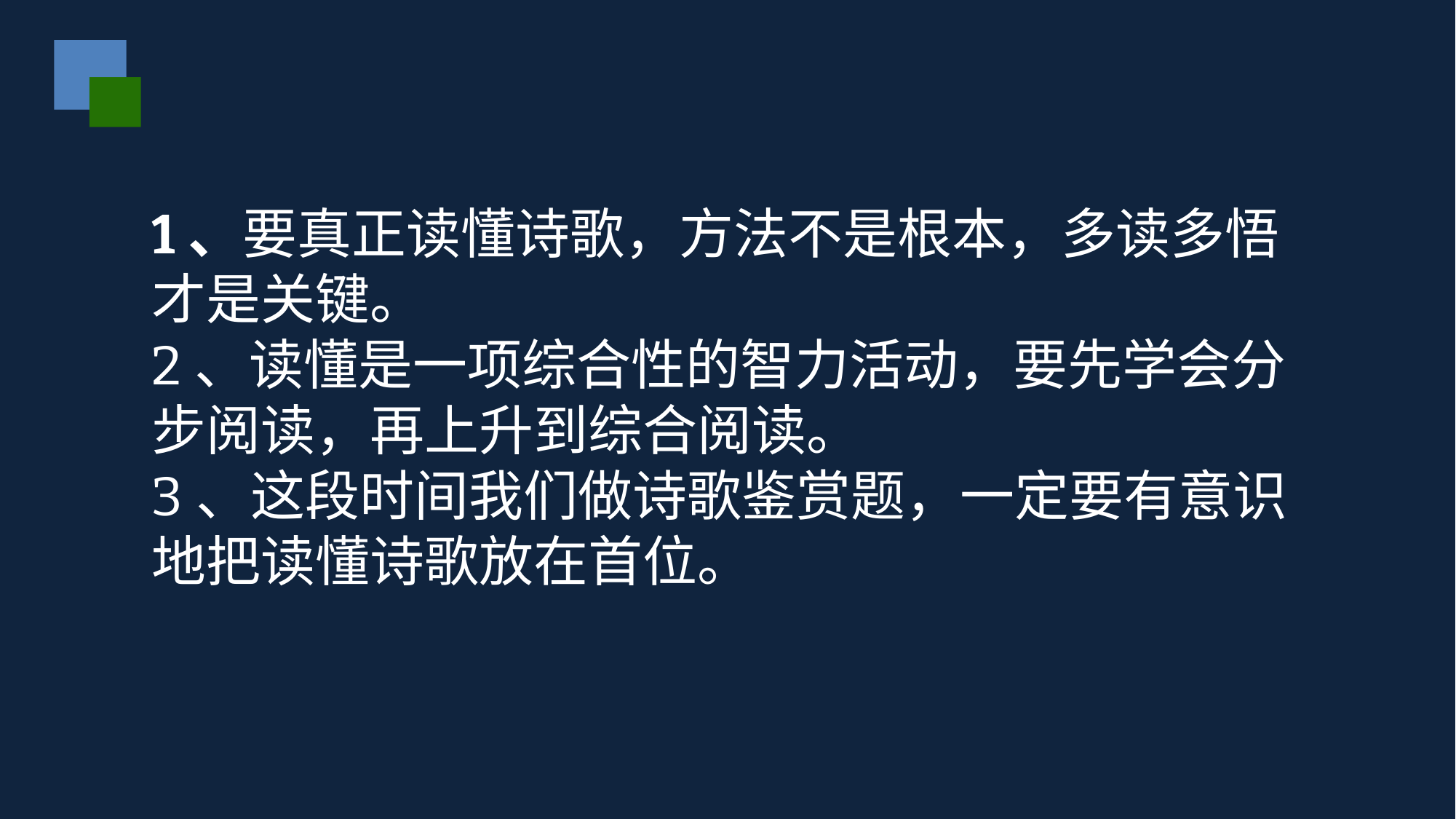

1、要真正读懂诗歌，方法不是根本，多读多悟才是关键。
2、读懂是一项综合性的智力活动，要先学会分步阅读，再上升到综合阅读。
3、这段时间我们做诗歌鉴赏题，一定要有意识地把读懂诗歌放在首位。